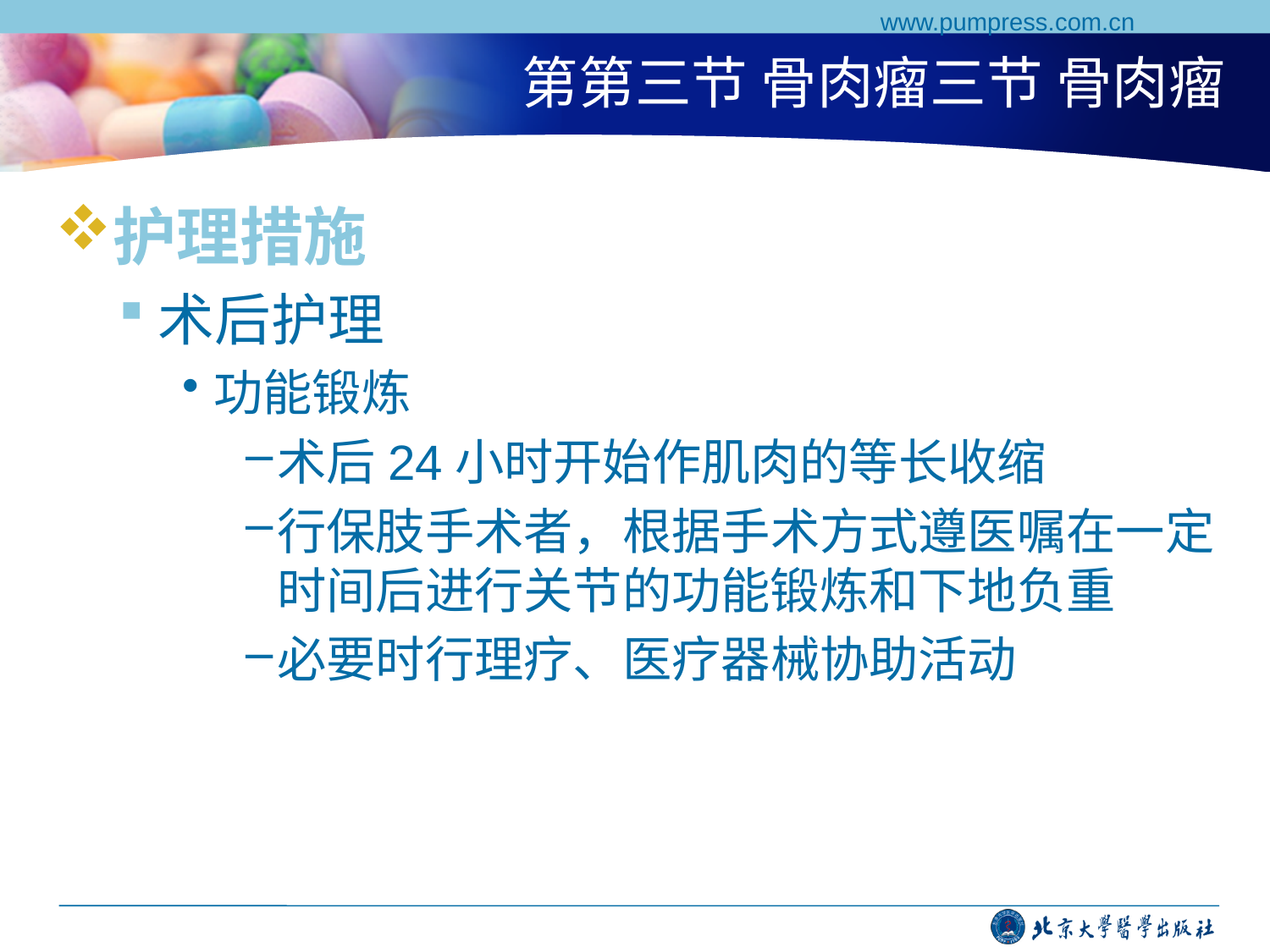

www.pumpress.com.cn
# 第第三节 骨肉瘤三节 骨肉瘤
护理措施
术后护理
功能锻炼
术后24小时开始作肌肉的等长收缩
行保肢手术者，根据手术方式遵医嘱在一定时间后进行关节的功能锻炼和下地负重
必要时行理疗、医疗器械协助活动